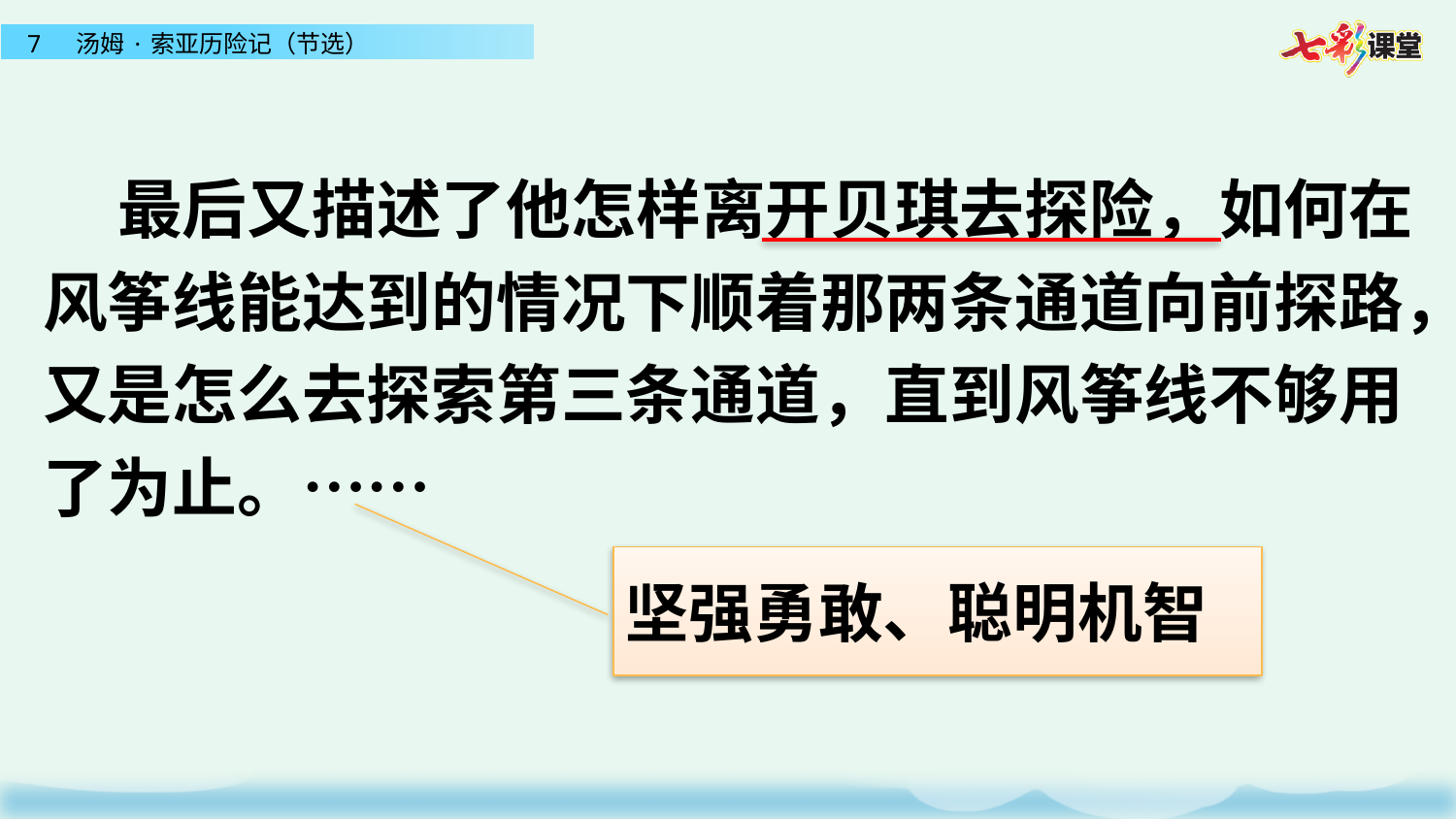

最后又描述了他怎样离开贝琪去探险，如何在风筝线能达到的情况下顺着那两条通道向前探路，又是怎么去探索第三条通道，直到风筝线不够用了为止。……

坚强勇敢、聪明机智